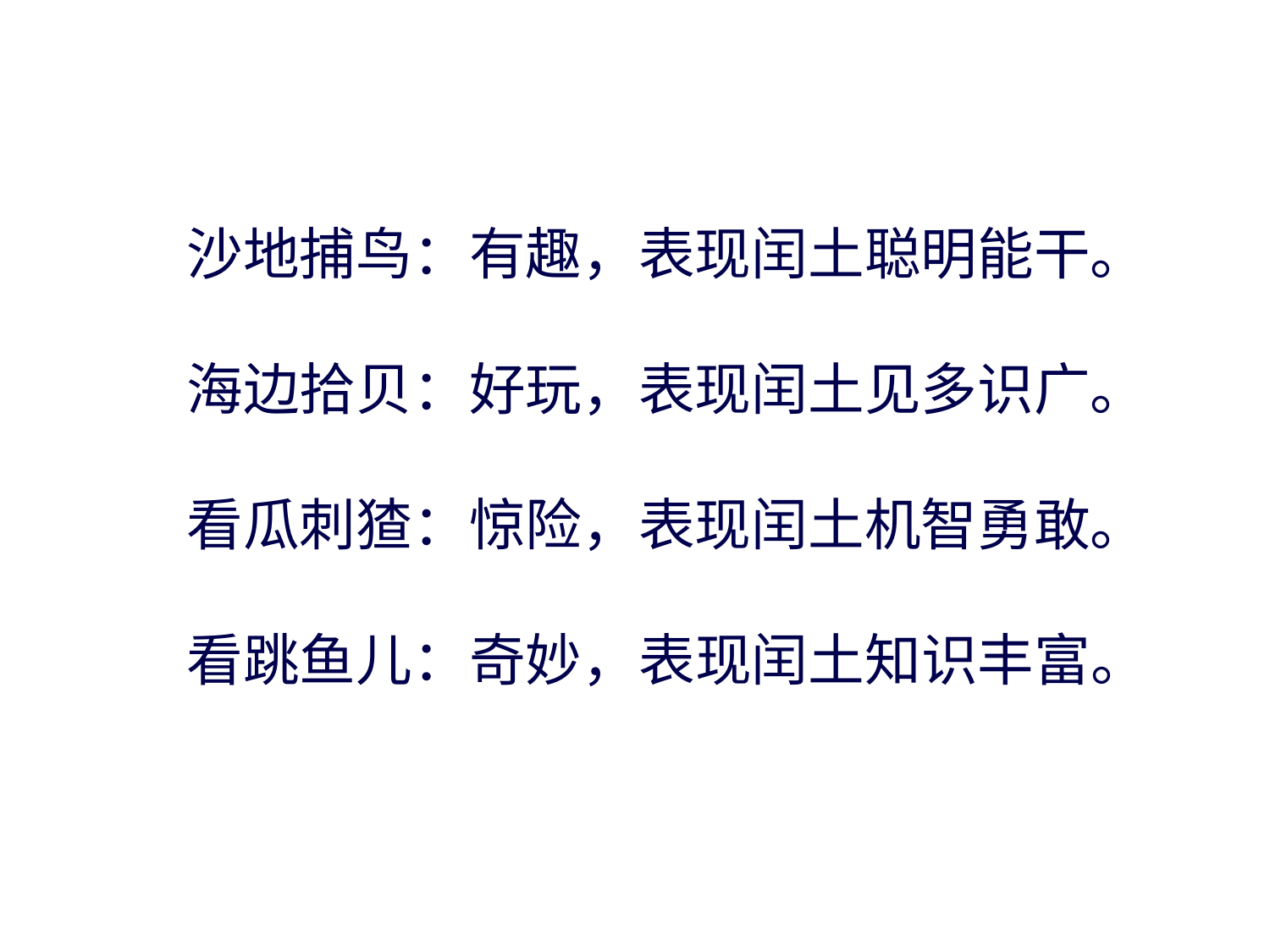

沙地捕鸟：有趣，表现闰土聪明能干。

海边拾贝：好玩，表现闰土见多识广。

看瓜刺猹：惊险，表现闰土机智勇敢。

看跳鱼儿：奇妙，表现闰土知识丰富。